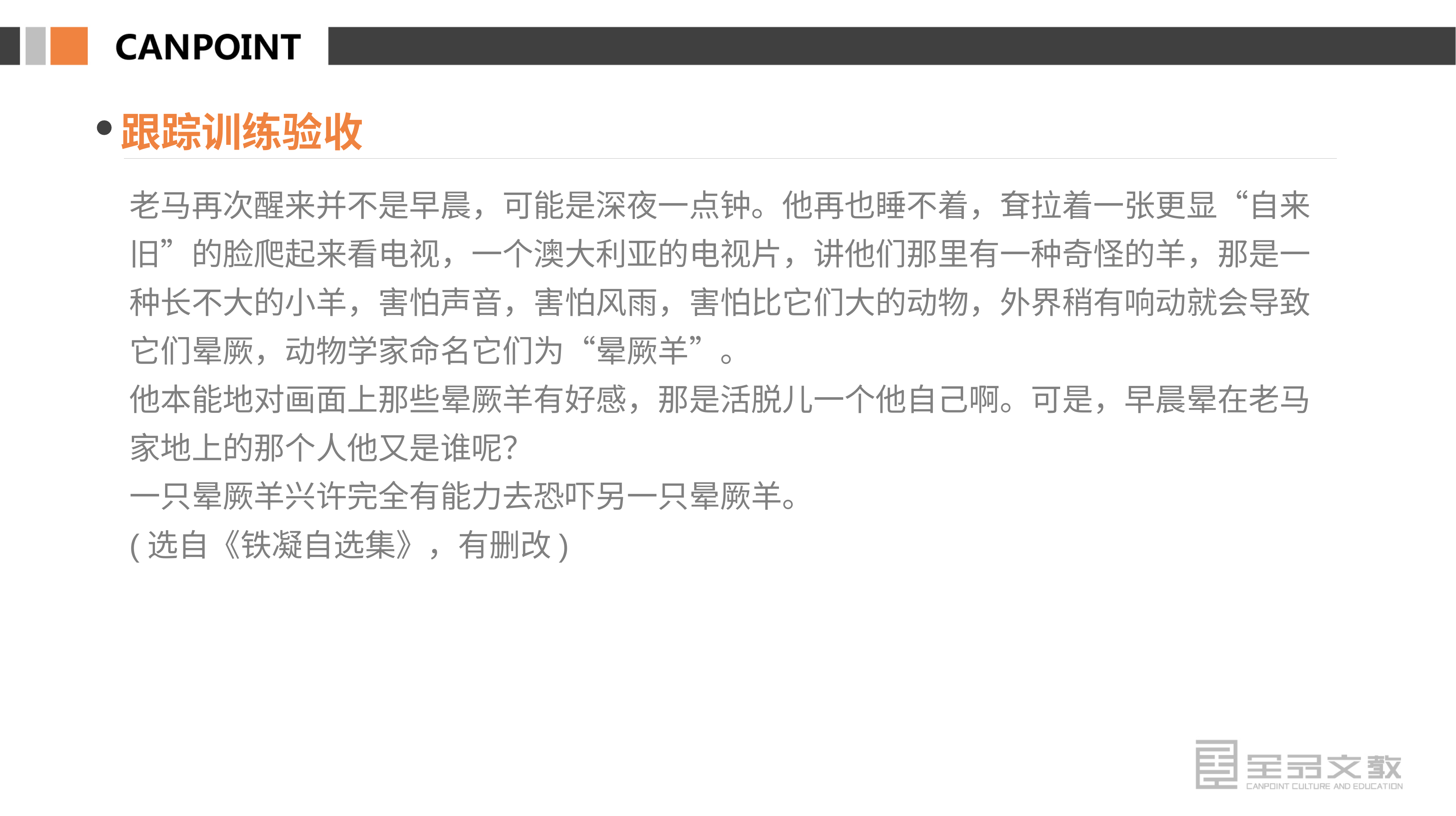

跟踪训练验收

老马再次醒来并不是早晨，可能是深夜一点钟。他再也睡不着，耷拉着一张更显“自来旧”的脸爬起来看电视，一个澳大利亚的电视片，讲他们那里有一种奇怪的羊，那是一种长不大的小羊，害怕声音，害怕风雨，害怕比它们大的动物，外界稍有响动就会导致它们晕厥，动物学家命名它们为“晕厥羊”。
他本能地对画面上那些晕厥羊有好感，那是活脱儿一个他自己啊。可是，早晨晕在老马家地上的那个人他又是谁呢？
一只晕厥羊兴许完全有能力去恐吓另一只晕厥羊。
(选自《铁凝自选集》，有删改)